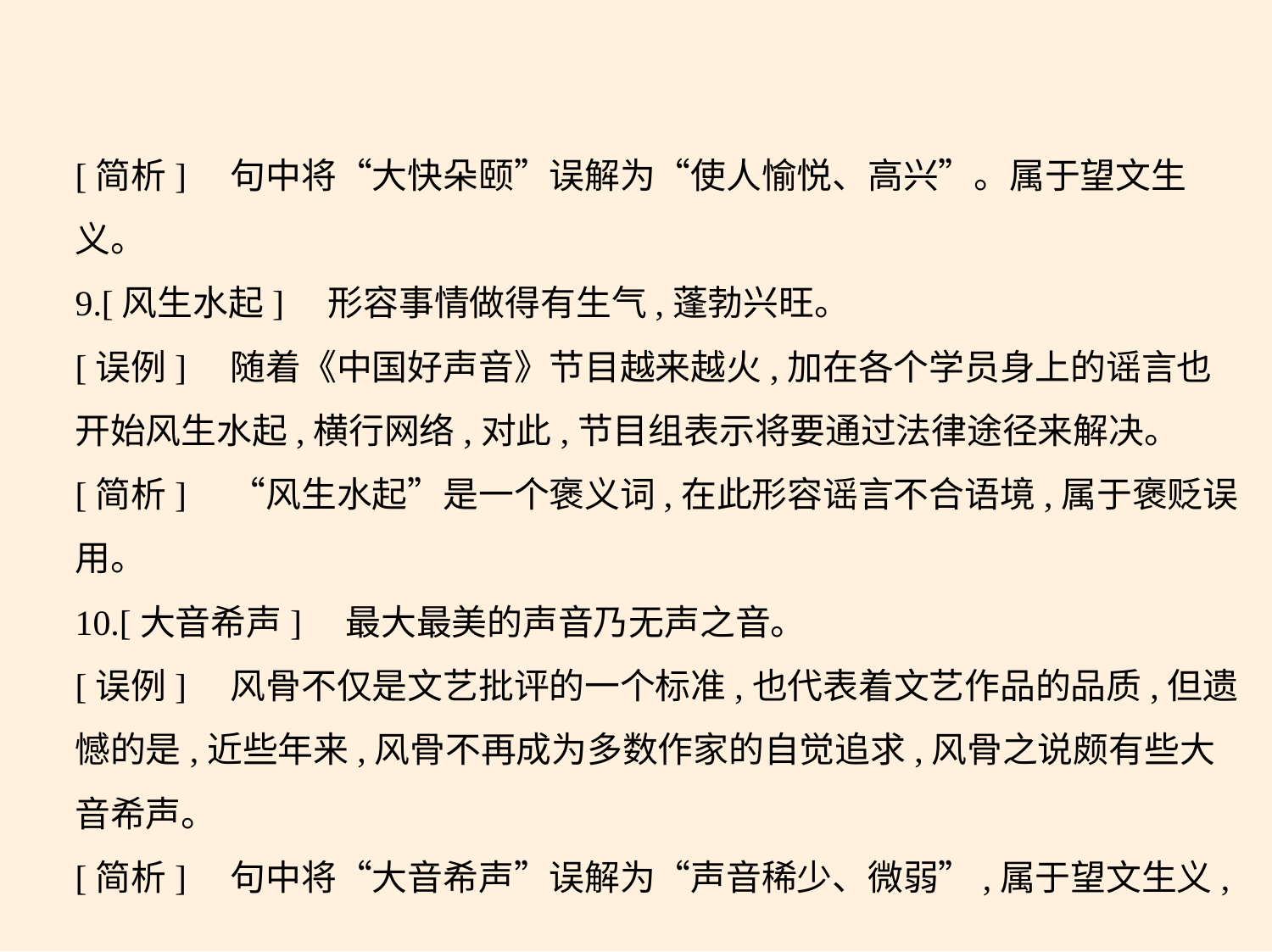

[简析]　句中将“大快朵颐”误解为“使人愉悦、高兴”。属于望文生
义。
9.[风生水起]　形容事情做得有生气,蓬勃兴旺。
[误例]　随着《中国好声音》节目越来越火,加在各个学员身上的谣言也
开始风生水起,横行网络,对此,节目组表示将要通过法律途径来解决。
[简析]　“风生水起”是一个褒义词,在此形容谣言不合语境,属于褒贬误
用。
10.[大音希声]　最大最美的声音乃无声之音。
[误例]　风骨不仅是文艺批评的一个标准,也代表着文艺作品的品质,但遗
憾的是,近些年来,风骨不再成为多数作家的自觉追求,风骨之说颇有些大
音希声。
[简析]　句中将“大音希声”误解为“声音稀少、微弱”,属于望文生义,